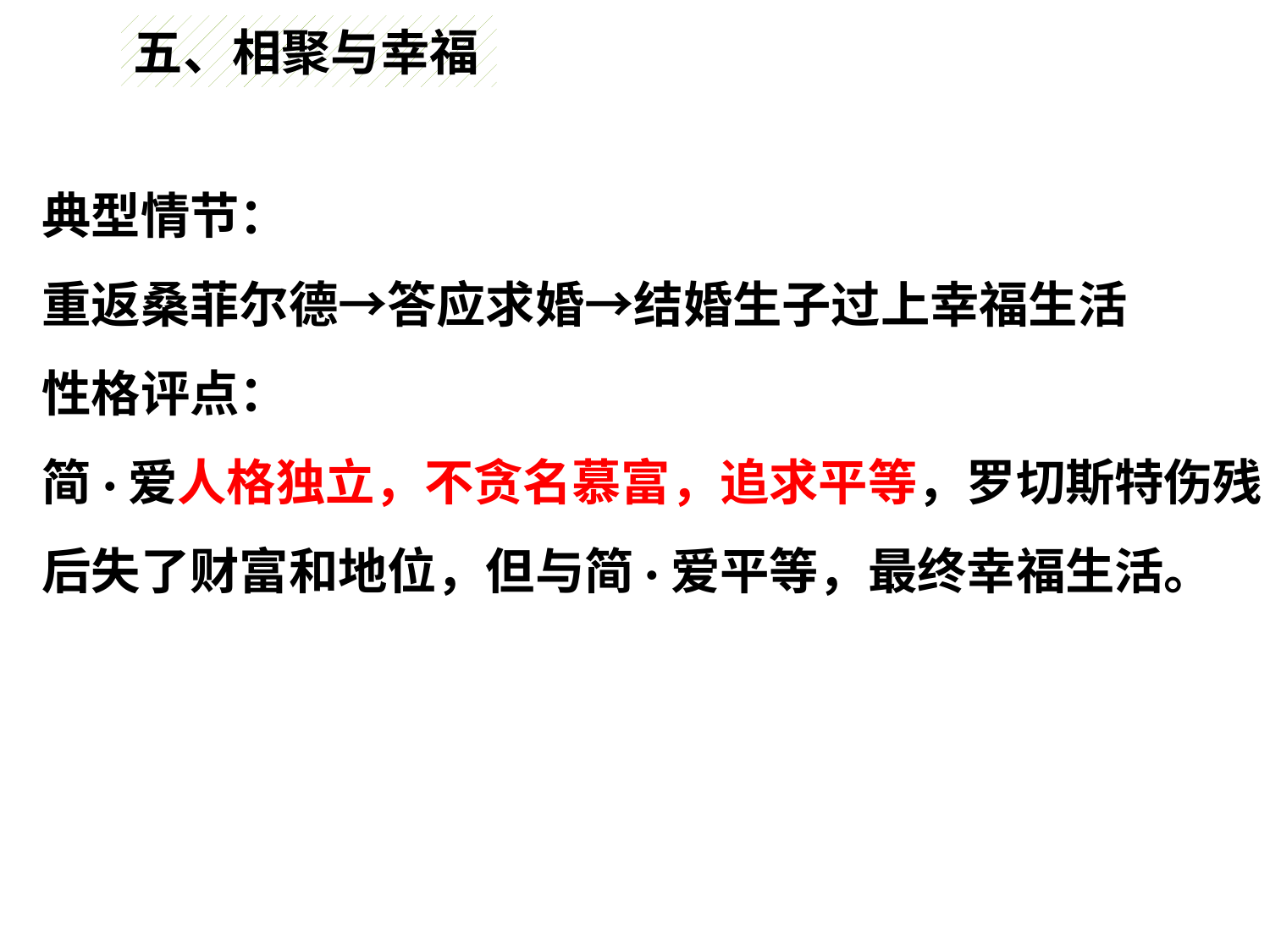

五、相聚与幸福
典型情节：
重返桑菲尔德→答应求婚→结婚生子过上幸福生活
性格评点：
简·爱人格独立，不贪名慕富，追求平等，罗切斯特伤残
后失了财富和地位，但与简·爱平等，最终幸福生活。